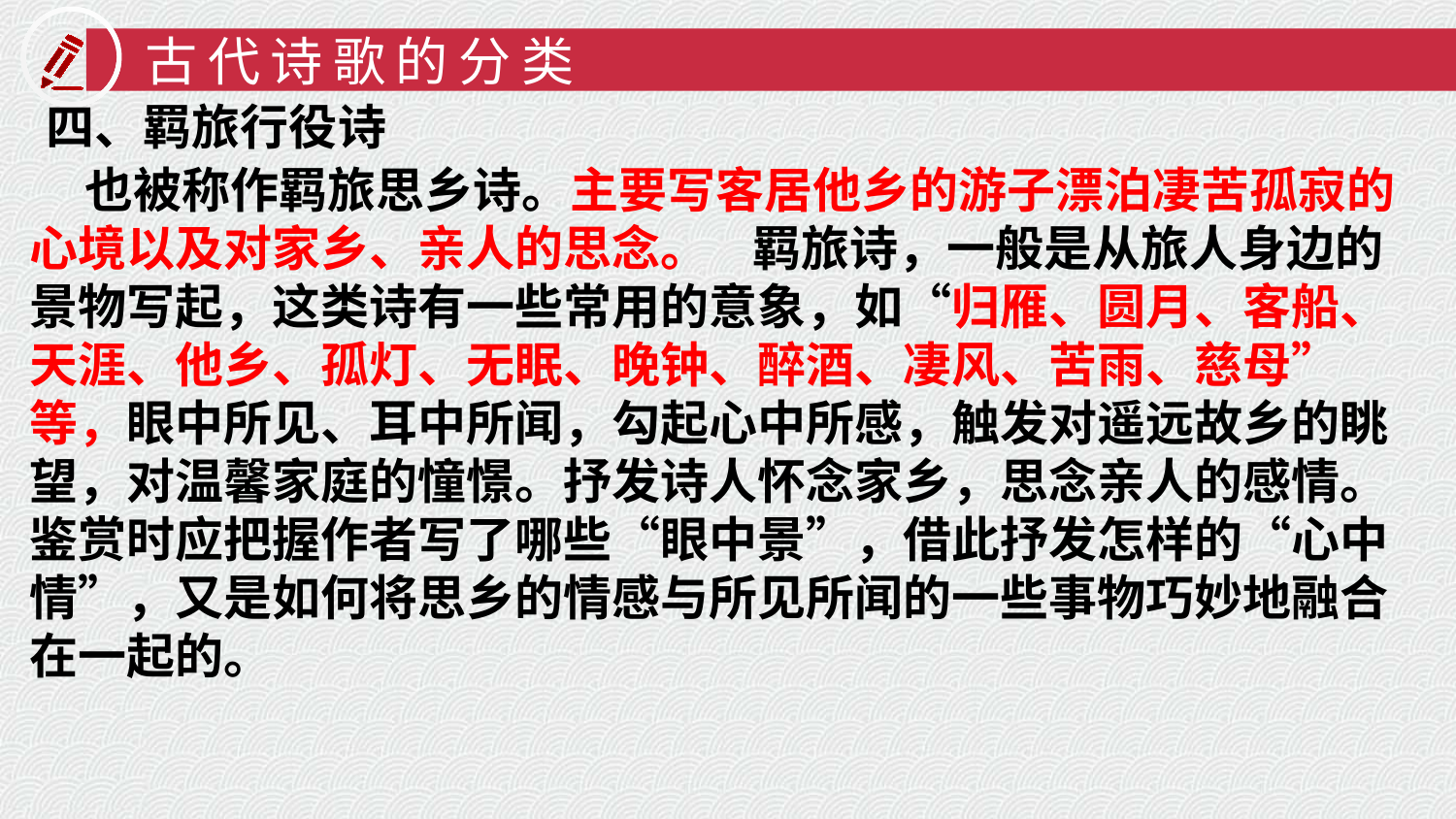

古代诗歌的分类

四、羁旅行役诗
    也被称作羁旅思乡诗。主要写客居他乡的游子漂泊凄苦孤寂的心境以及对家乡、亲人的思念。    羁旅诗，一般是从旅人身边的景物写起，这类诗有一些常用的意象，如“归雁、圆月、客船、天涯、他乡、孤灯、无眠、晚钟、醉酒、凄风、苦雨、慈母”等，眼中所见、耳中所闻，勾起心中所感，触发对遥远故乡的眺望，对温馨家庭的憧憬。抒发诗人怀念家乡，思念亲人的感情。    鉴赏时应把握作者写了哪些“眼中景”，借此抒发怎样的“心中情”，又是如何将思乡的情感与所见所闻的一些事物巧妙地融合在一起的。